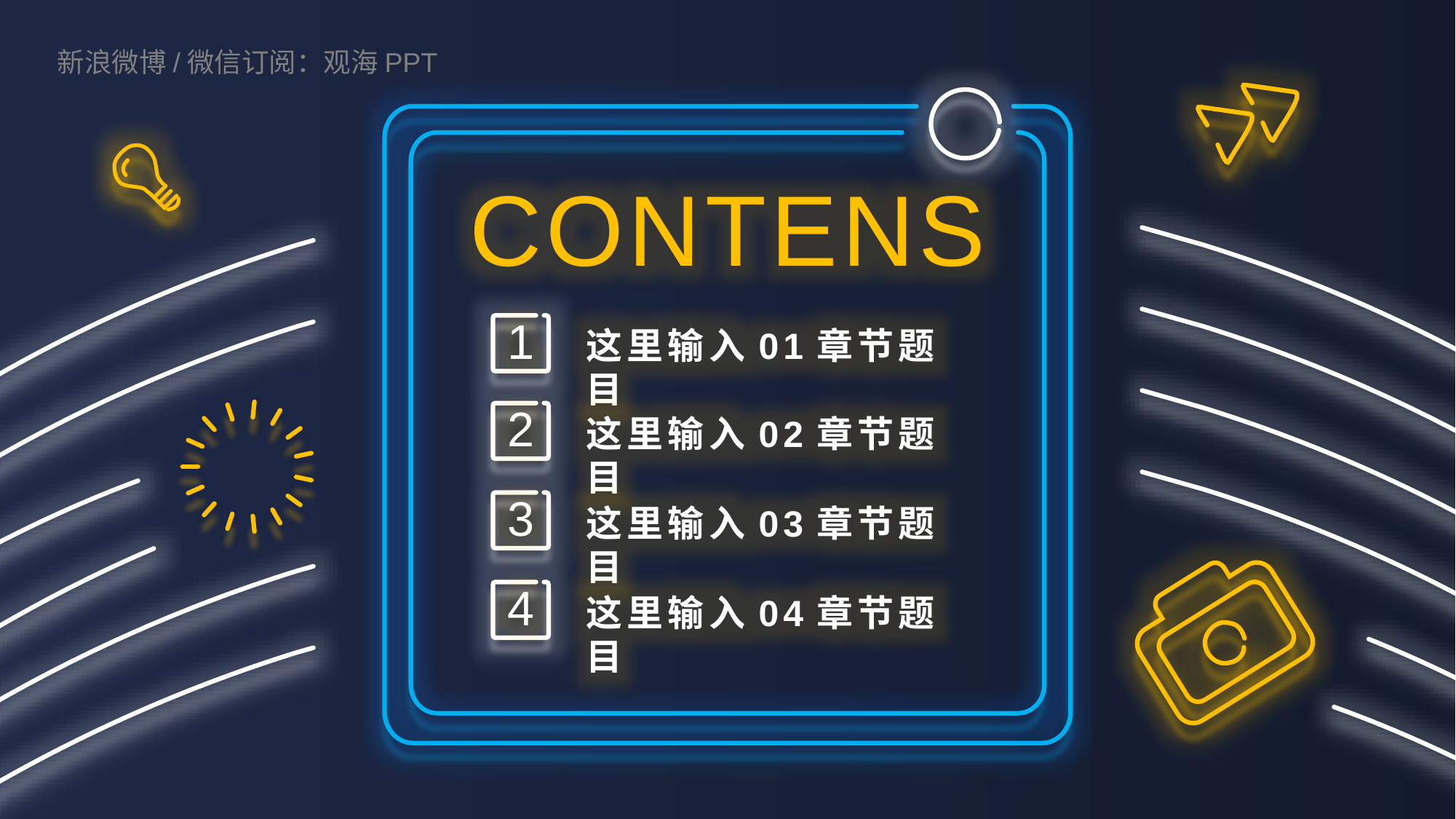

新浪微博/微信订阅：观海PPT

CONTENS

1

这里输入01章节题目

2

这里输入02章节题目

3

这里输入03章节题目

4

这里输入04章节题目